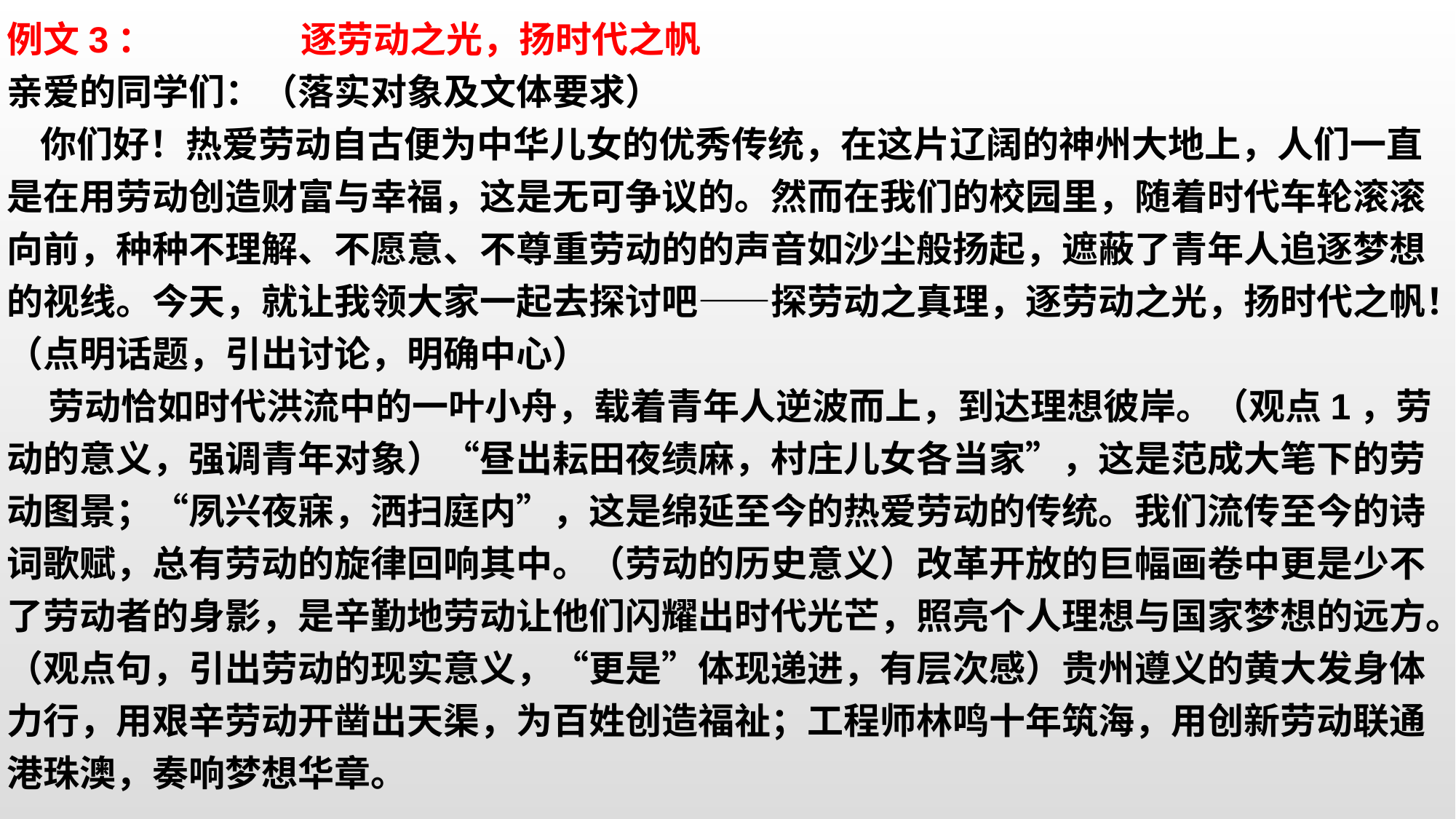

例文3：                  逐劳动之光，扬时代之帆
亲爱的同学们：（落实对象及文体要求）
   你们好！热爱劳动自古便为中华儿女的优秀传统，在这片辽阔的神州大地上，人们一直是在用劳动创造财富与幸福，这是无可争议的。然而在我们的校园里，随着时代车轮滚滚向前，种种不理解、不愿意、不尊重劳动的的声音如沙尘般扬起，遮蔽了青年人追逐梦想的视线。今天，就让我领大家一起去探讨吧——探劳动之真理，逐劳动之光，扬时代之帆！（点明话题，引出讨论，明确中心）
    劳动恰如时代洪流中的一叶小舟，载着青年人逆波而上，到达理想彼岸。（观点1，劳动的意义，强调青年对象）“昼出耘田夜绩麻，村庄儿女各当家”，这是范成大笔下的劳动图景；“夙兴夜寐，洒扫庭内”，这是绵延至今的热爱劳动的传统。我们流传至今的诗词歌赋，总有劳动的旋律回响其中。（劳动的历史意义）改革开放的巨幅画卷中更是少不了劳动者的身影，是辛勤地劳动让他们闪耀出时代光芒，照亮个人理想与国家梦想的远方。（观点句，引出劳动的现实意义，“更是”体现递进，有层次感）贵州遵义的黄大发身体力行，用艰辛劳动开凿出天渠，为百姓创造福祉；工程师林鸣十年筑海，用创新劳动联通港珠澳，奏响梦想华章。